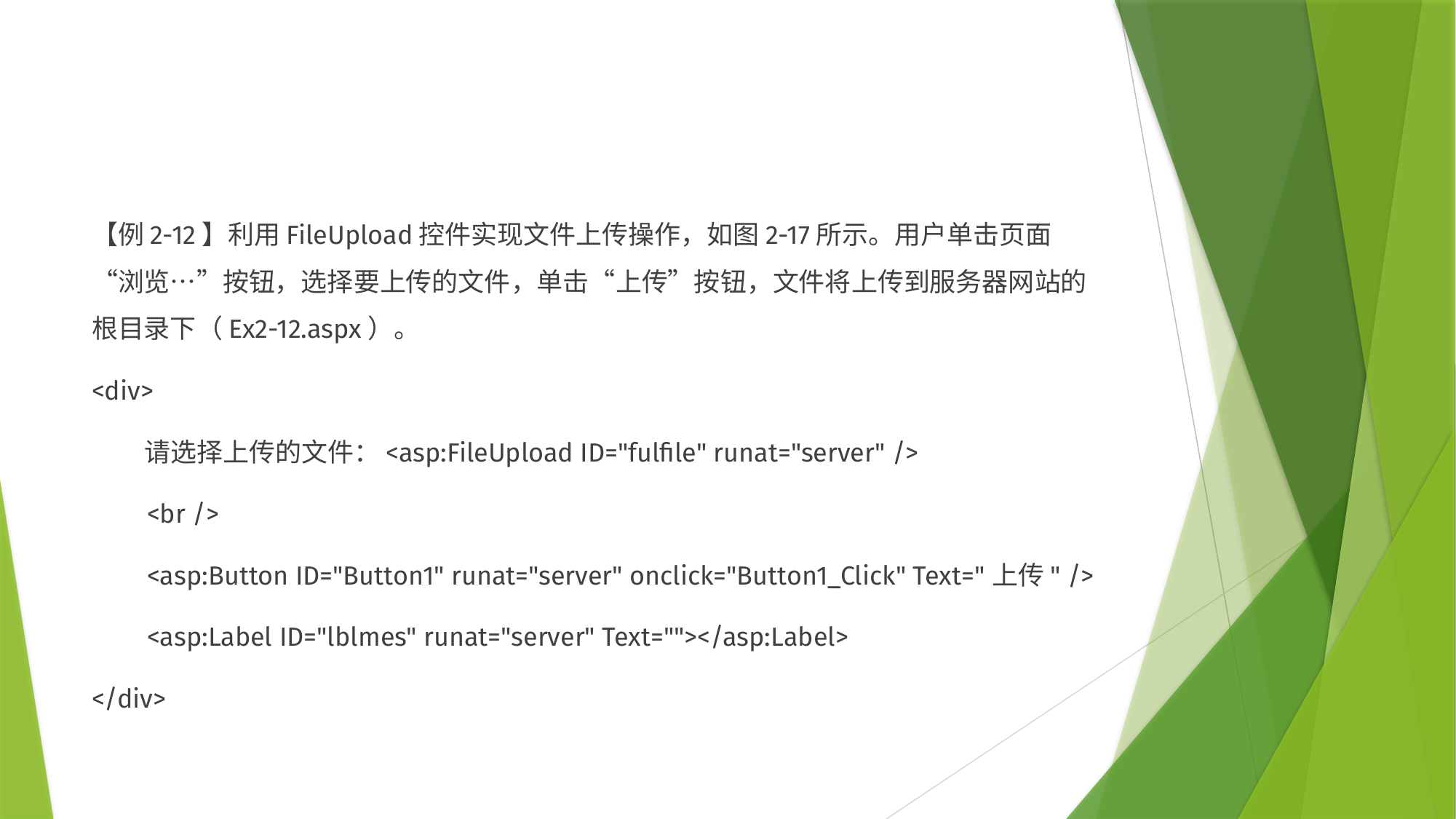

#
【例2-12】利用FileUpload控件实现文件上传操作，如图2-17所示。用户单击页面“浏览…”按钮，选择要上传的文件，单击“上传”按钮，文件将上传到服务器网站的根目录下（Ex2-12.aspx）。
<div>
        请选择上传的文件：<asp:FileUpload ID="fulfile" runat="server" />
        <br />
        <asp:Button ID="Button1" runat="server" onclick="Button1_Click" Text="上传" />
        <asp:Label ID="lblmes" runat="server" Text=""></asp:Label>
</div>